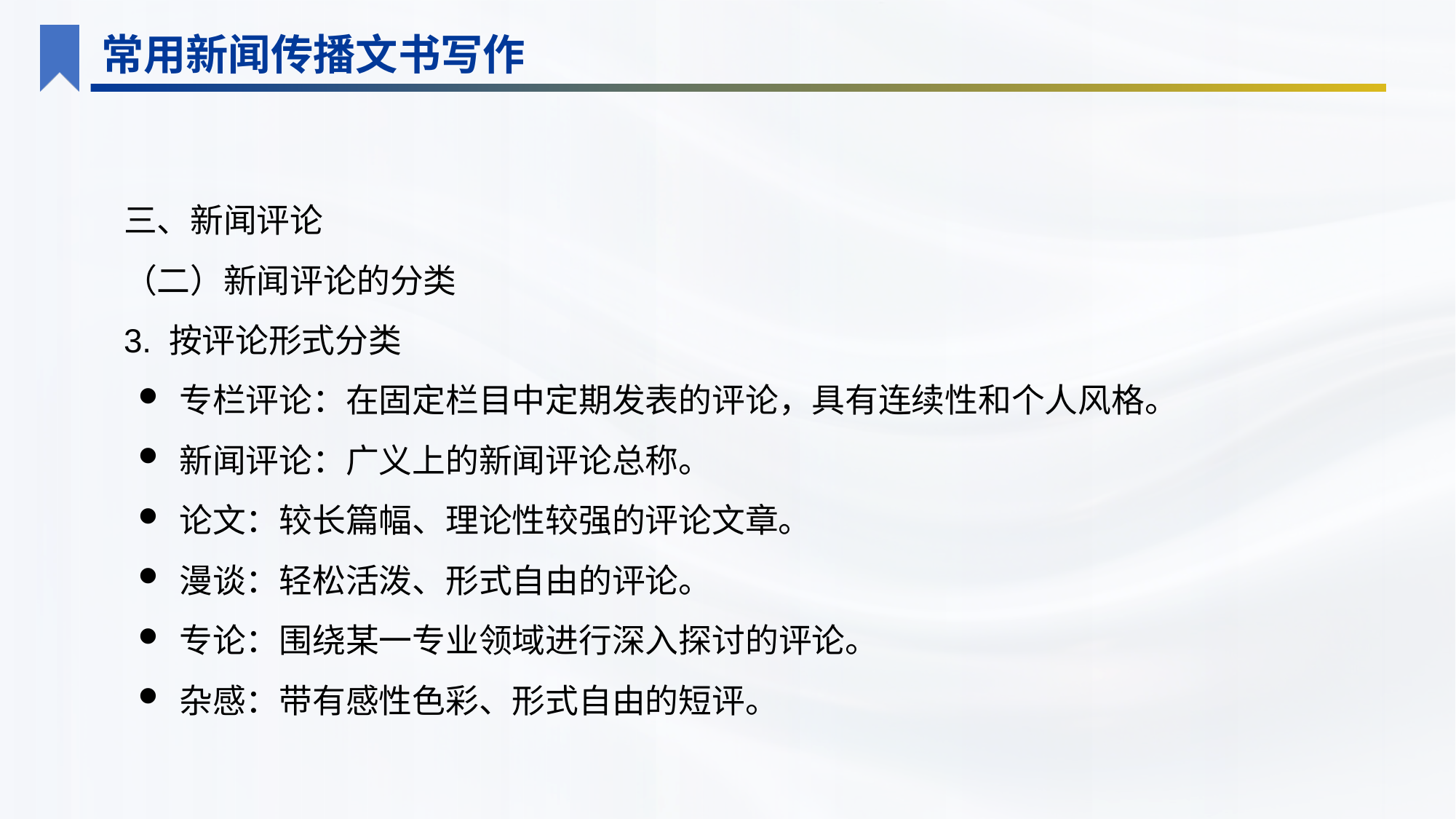

常用新闻传播文书写作
三、新闻评论
（二）新闻评论的分类
3. 按评论形式分类
专栏评论：在固定栏目中定期发表的评论，具有连续性和个人风格。
新闻评论：广义上的新闻评论总称。
论文：较长篇幅、理论性较强的评论文章。
漫谈：轻松活泼、形式自由的评论。
专论：围绕某一专业领域进行深入探讨的评论。
杂感：带有感性色彩、形式自由的短评。